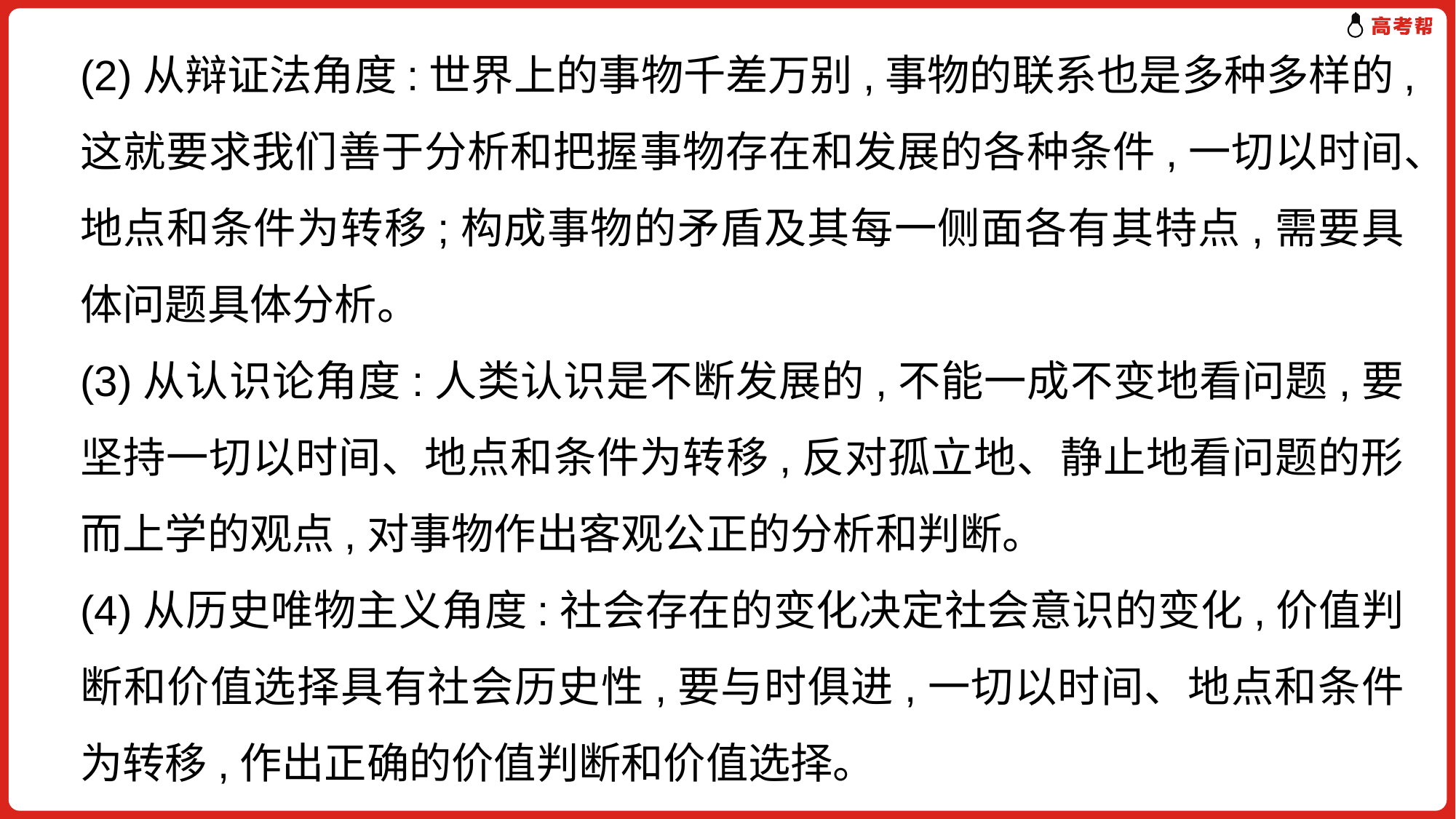

(2)从辩证法角度:世界上的事物千差万别,事物的联系也是多种多样的,这就要求我们善于分析和把握事物存在和发展的各种条件,一切以时间、地点和条件为转移;构成事物的矛盾及其每一侧面各有其特点,需要具体问题具体分析。
(3)从认识论角度:人类认识是不断发展的,不能一成不变地看问题,要坚持一切以时间、地点和条件为转移,反对孤立地、静止地看问题的形而上学的观点,对事物作出客观公正的分析和判断。
(4)从历史唯物主义角度:社会存在的变化决定社会意识的变化,价值判断和价值选择具有社会历史性,要与时俱进,一切以时间、地点和条件为转移,作出正确的价值判断和价值选择。